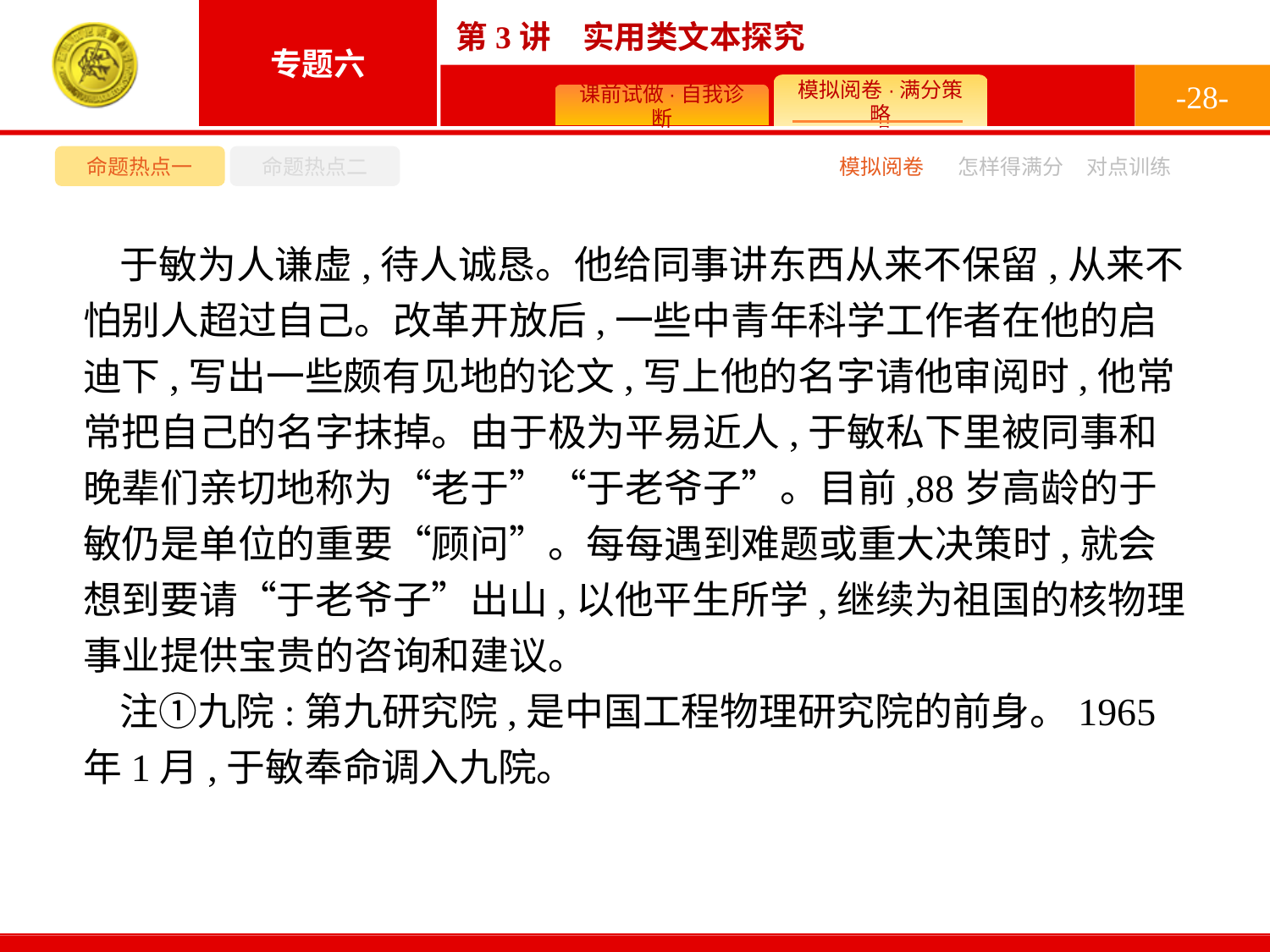

-28-
命题热点一
命题热点二
模拟阅卷
怎样得满分
对点训练
于敏为人谦虚,待人诚恳。他给同事讲东西从来不保留,从来不怕别人超过自己。改革开放后,一些中青年科学工作者在他的启迪下,写出一些颇有见地的论文,写上他的名字请他审阅时,他常常把自己的名字抹掉。由于极为平易近人,于敏私下里被同事和晚辈们亲切地称为“老于”“于老爷子”。目前,88岁高龄的于敏仍是单位的重要“顾问”。每每遇到难题或重大决策时,就会想到要请“于老爷子”出山,以他平生所学,继续为祖国的核物理事业提供宝贵的咨询和建议。
注①九院:第九研究院,是中国工程物理研究院的前身。1965年1月,于敏奉命调入九院。